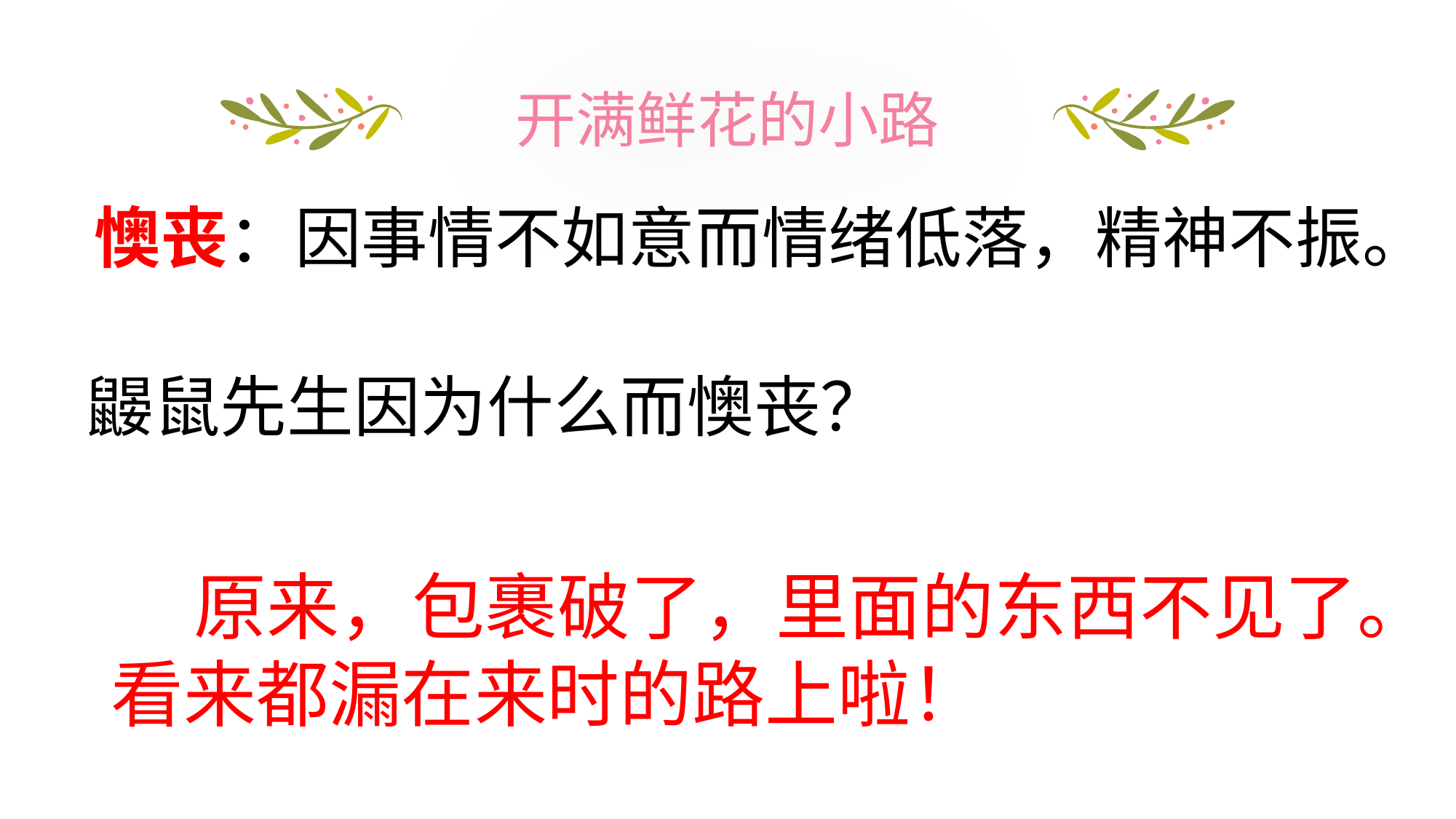

# 开满鲜花的小路
懊丧：因事情不如意而情绪低落，精神不振。

鼹鼠先生因为什么而懊丧？
    原来，包裹破了，里面的东西不见了。看来都漏在来时的路上啦！